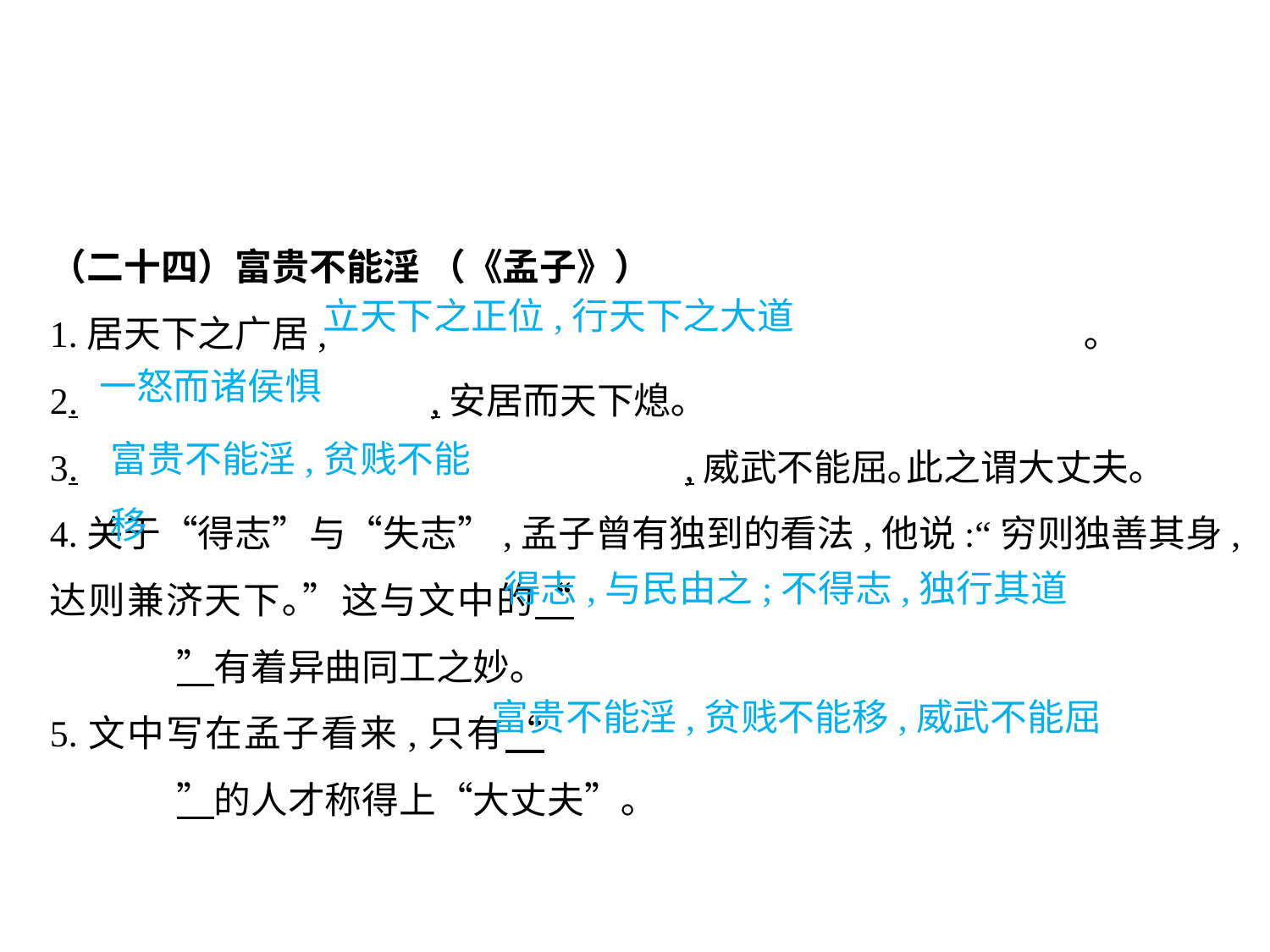

（二十四）富贵不能淫 （《孟子》）
1.居天下之广居,						 ｡
2.			,安居而天下熄｡
3.					,威武不能屈｡此之谓大丈夫｡
4.关于“得志”与“失志”,孟子曾有独到的看法,他说:“穷则独善其身,达则兼济天下｡”这与文中的“							”有着异曲同工之妙｡
5.文中写在孟子看来,只有“							”的人才称得上“大丈夫”｡
立天下之正位,行天下之大道
一怒而诸侯惧
富贵不能淫,贫贱不能移
得志,与民由之;不得志,独行其道
富贵不能淫,贫贱不能移,威武不能屈